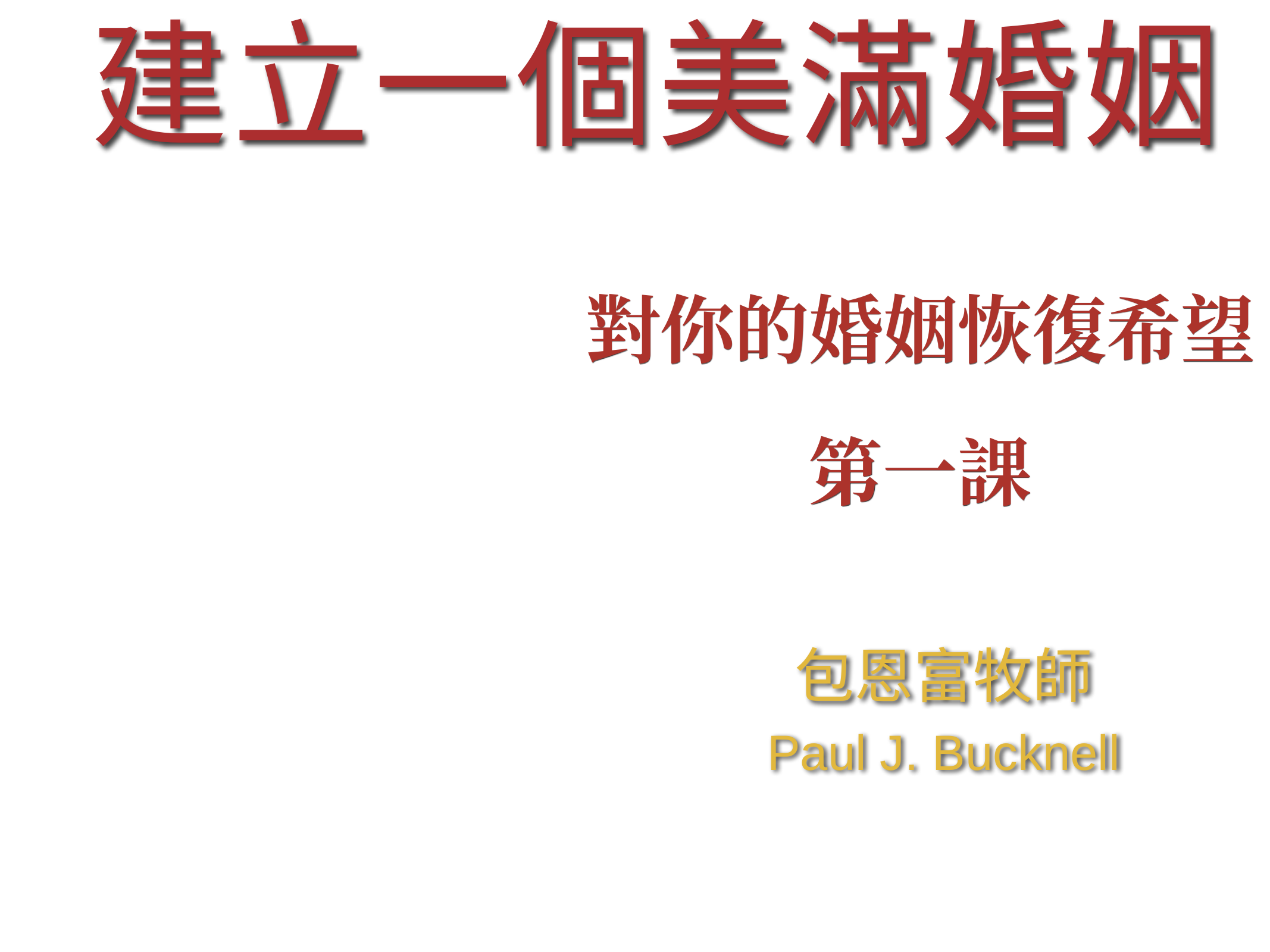

建立一個美滿婚姻
對你的婚姻恢復希望
第一課
包恩富牧師
Paul J. Bucknell